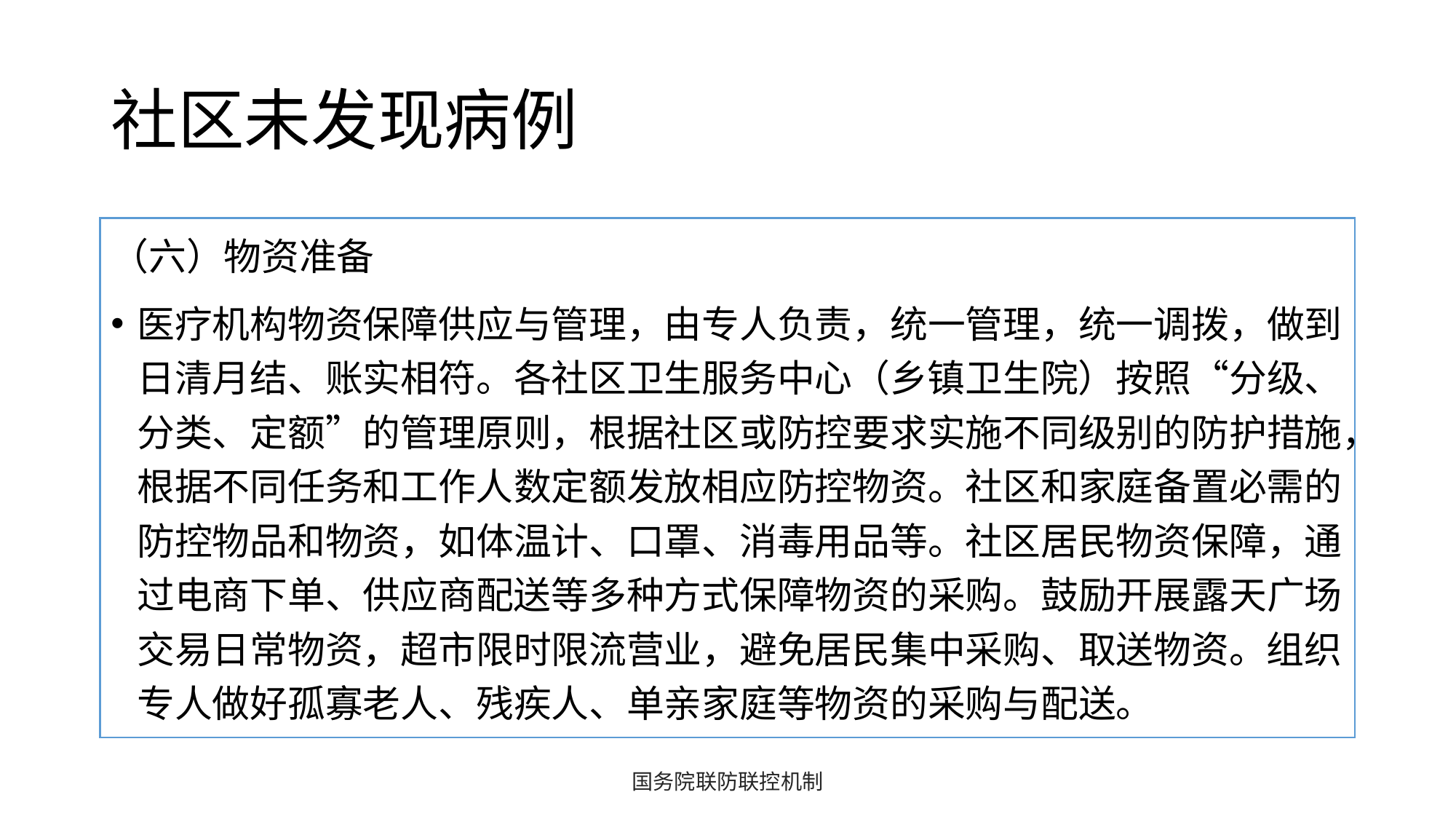

# 社区未发现病例
（六）物资准备
医疗机构物资保障供应与管理，由专人负责，统一管理，统一调拨，做到日清月结、账实相符。各社区卫生服务中心（乡镇卫生院）按照“分级、分类、定额”的管理原则，根据社区或防控要求实施不同级别的防护措施，根据不同任务和工作人数定额发放相应防控物资。社区和家庭备置必需的防控物品和物资，如体温计、口罩、消毒用品等。社区居民物资保障，通过电商下单、供应商配送等多种方式保障物资的采购。鼓励开展露天广场交易日常物资，超市限时限流营业，避免居民集中采购、取送物资。组织专人做好孤寡老人、残疾人、单亲家庭等物资的采购与配送。

国务院联防联控机制
12